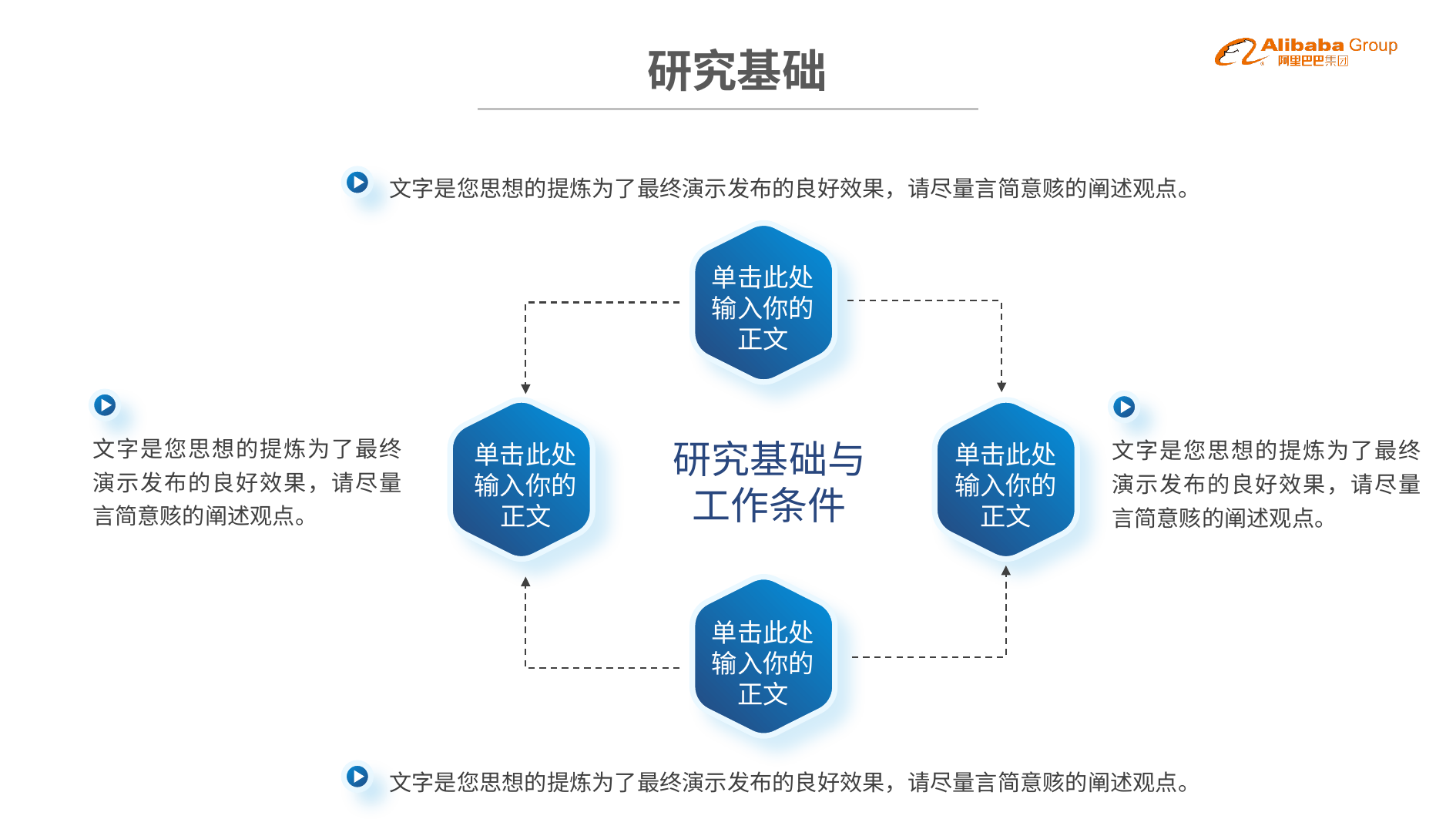

BBAAD9C20180234D78E509342D30B68042B9B2091AC58B80A1D98F3CB1E32B745B46B2386164DB0F22492E08C84624EC2D0921AAA1D0EBB11B5EC254370E25D524FE053D7C25E687A49429D76ED243B22E22E5817C4904A6A8CEB19A51160C68DC162490BEB
# 研究基础
文字是您思想的提炼为了最终演示发布的良好效果，请尽量言简意赅的阐述观点。

单击此处
输入你的
正文

文字是您思想的提炼为了最终演示发布的良好效果，请尽量言简意赅的阐述观点。

文字是您思想的提炼为了最终演示发布的良好效果，请尽量言简意赅的阐述观点。

研究基础与
工作条件
单击此处
输入你的
正文
单击此处
输入你的
正文

单击此处
输入你的
正文
文字是您思想的提炼为了最终演示发布的良好效果，请尽量言简意赅的阐述观点。